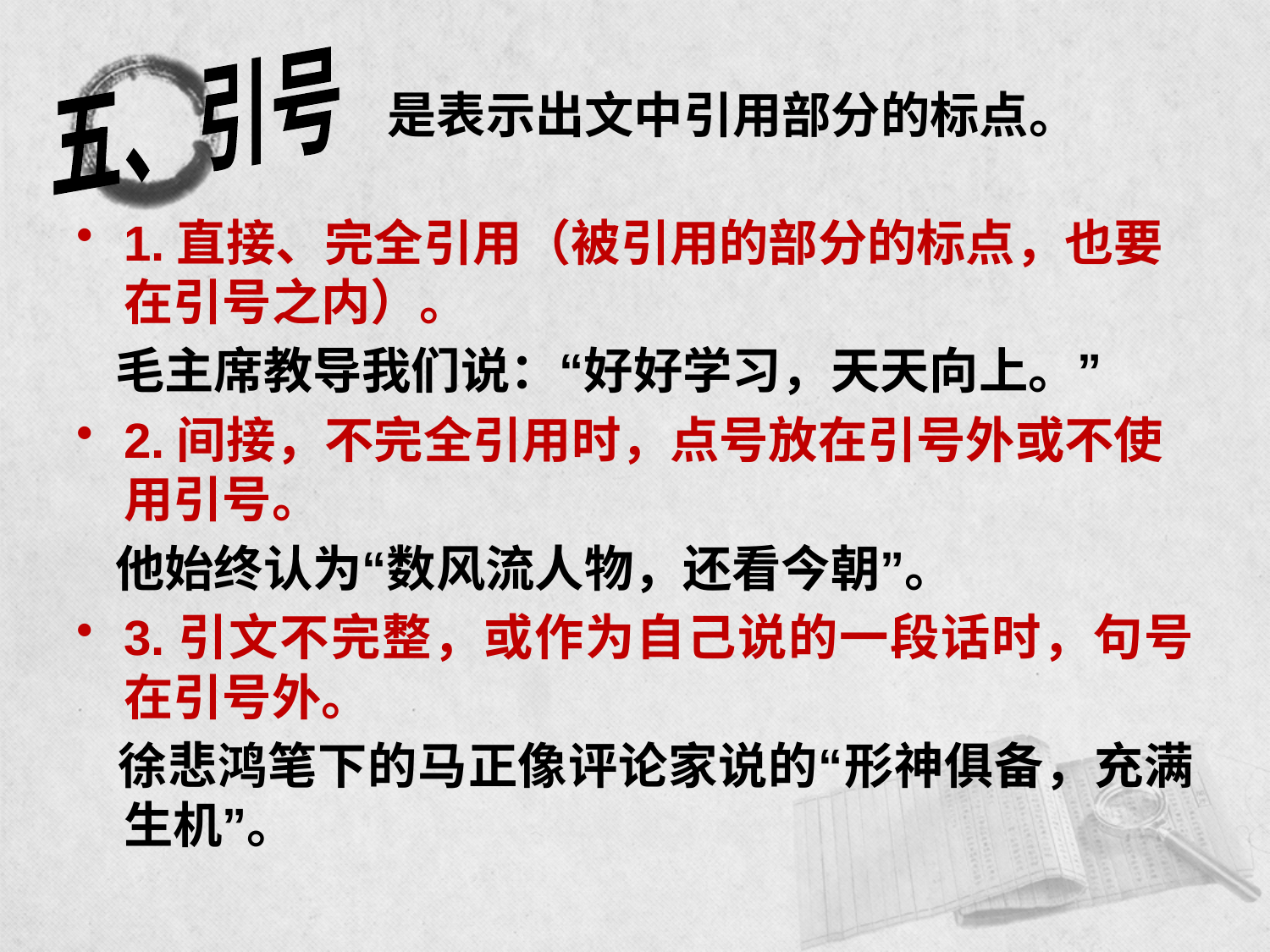

是表示出文中引用部分的标点。
五、引号

1.直接、完全引用（被引用的部分的标点，也要在引号之内）。
  毛主席教导我们说：“好好学习，天天向上。”
2.间接，不完全引用时，点号放在引号外或不使用引号。
  他始终认为“数风流人物，还看今朝”。
3.引文不完整，或作为自己说的一段话时，句号在引号外。
  徐悲鸿笔下的马正像评论家说的“形神俱备，充满生机”。